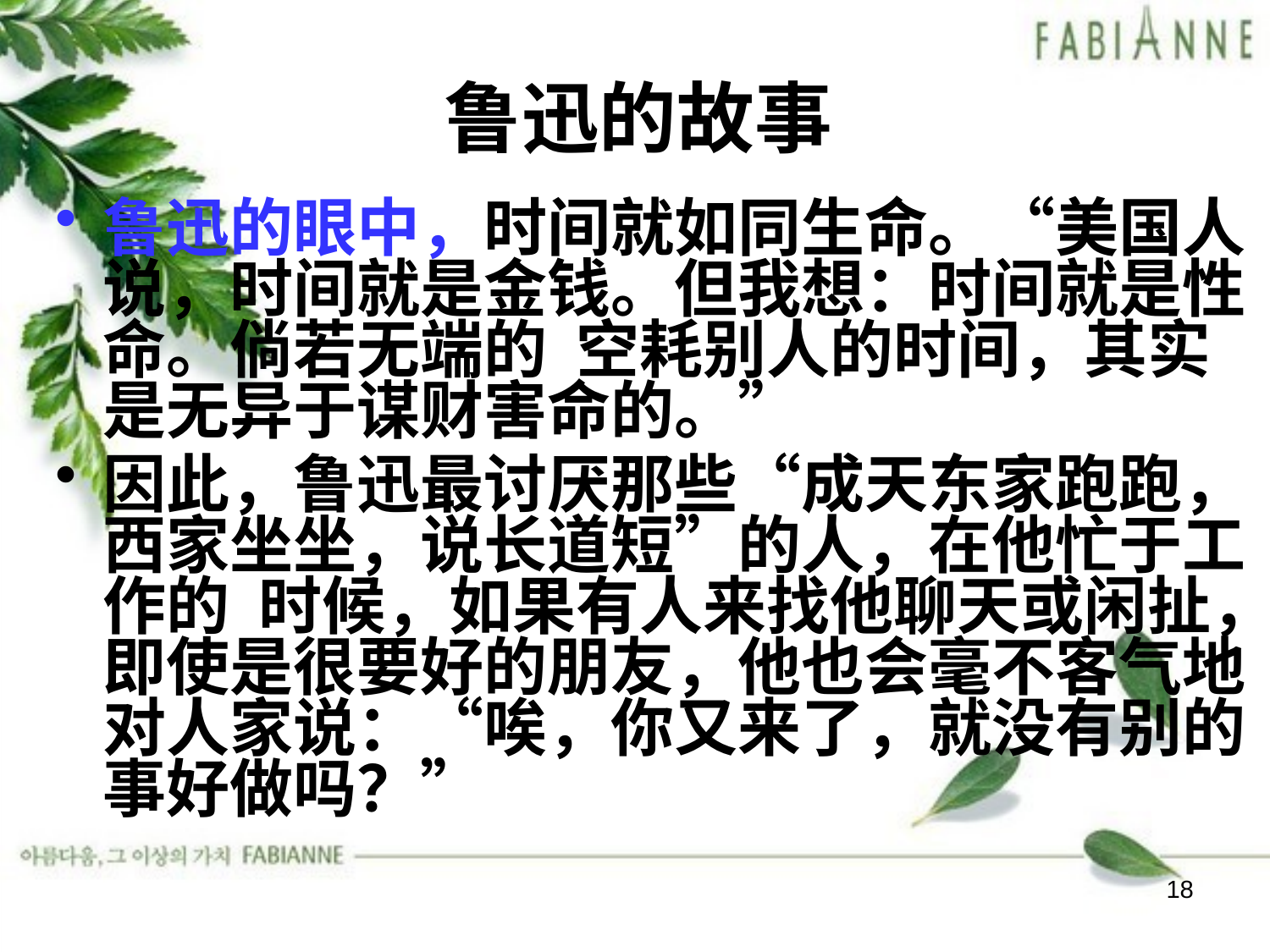

# 鲁迅的故事
鲁迅的眼中，时间就如同生命。“美国人说，时间就是金钱。但我想：时间就是性命。倘若无端的  空耗别人的时间，其实是无异于谋财害命的。”
因此，鲁迅最讨厌那些“成天东家跑跑，西家坐坐，说长道短”的人，在他忙于工作的  时候，如果有人来找他聊天或闲扯，即使是很要好的朋友，他也会毫不客气地对人家说：“唉，你又来了，就没有别的事好做吗？”
18